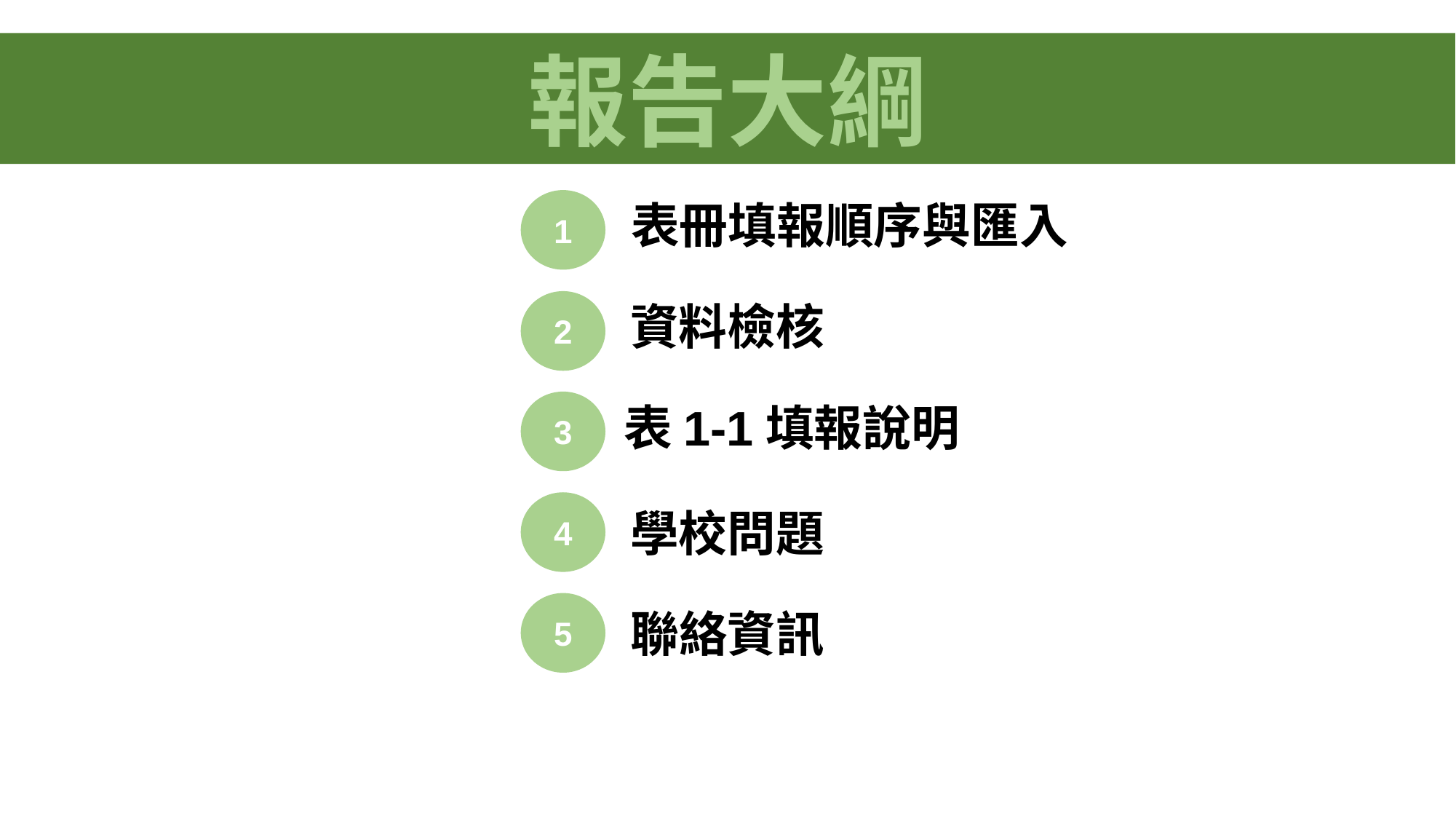

報告大綱
表冊填報順序與匯入
1
資料檢核
2
3
表1-1填報說明
4
學校問題
5
聯絡資訊